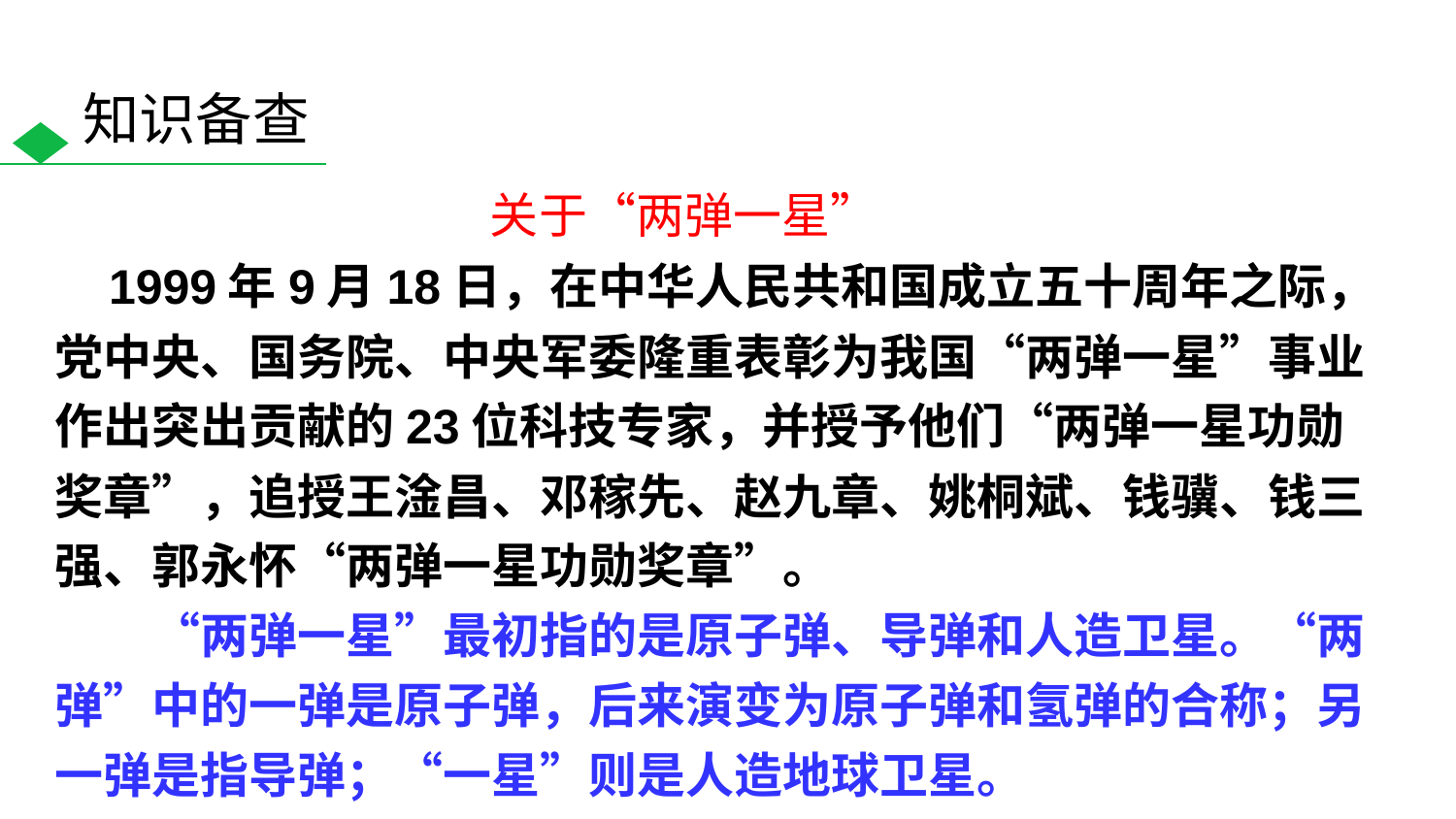

知识备查

关于“两弹一星”
    1999年9月18日，在中华人民共和国成立五十周年之际，党中央、国务院、中央军委隆重表彰为我国“两弹一星”事业作出突出贡献的23位科技专家，并授予他们“两弹一星功勋奖章”，追授王淦昌、邓稼先、赵九章、姚桐斌、钱骥、钱三强、郭永怀“两弹一星功勋奖章”。
　　“两弹一星”最初指的是原子弹、导弹和人造卫星。“两弹”中的一弹是原子弹，后来演变为原子弹和氢弹的合称；另一弹是指导弹；“一星”则是人造地球卫星。